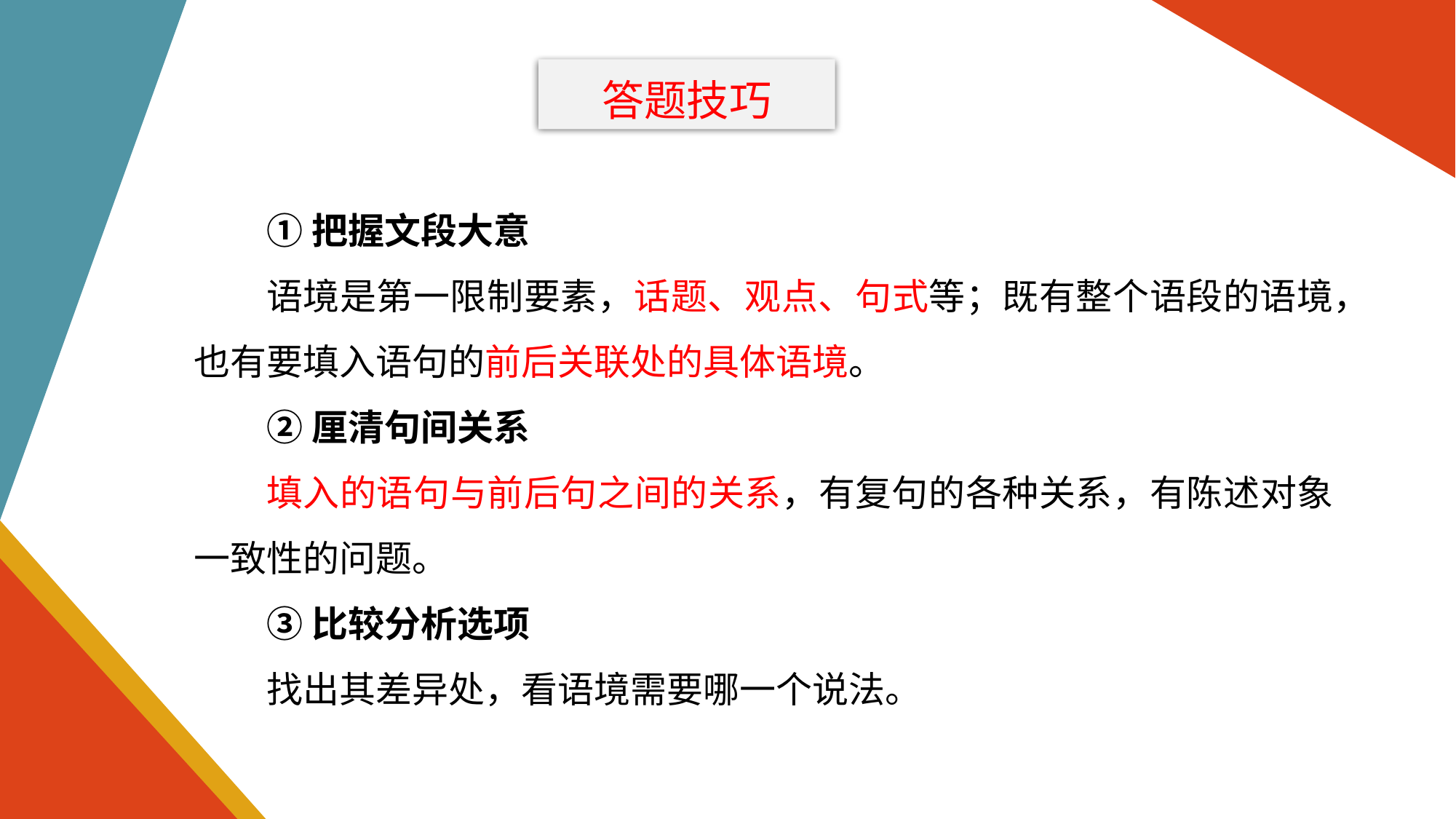

答题技巧
①把握文段大意
语境是第一限制要素，话题、观点、句式等；既有整个语段的语境，也有要填入语句的前后关联处的具体语境。
②厘清句间关系
填入的语句与前后句之间的关系，有复句的各种关系，有陈述对象一致性的问题。
③比较分析选项
找出其差异处，看语境需要哪一个说法。